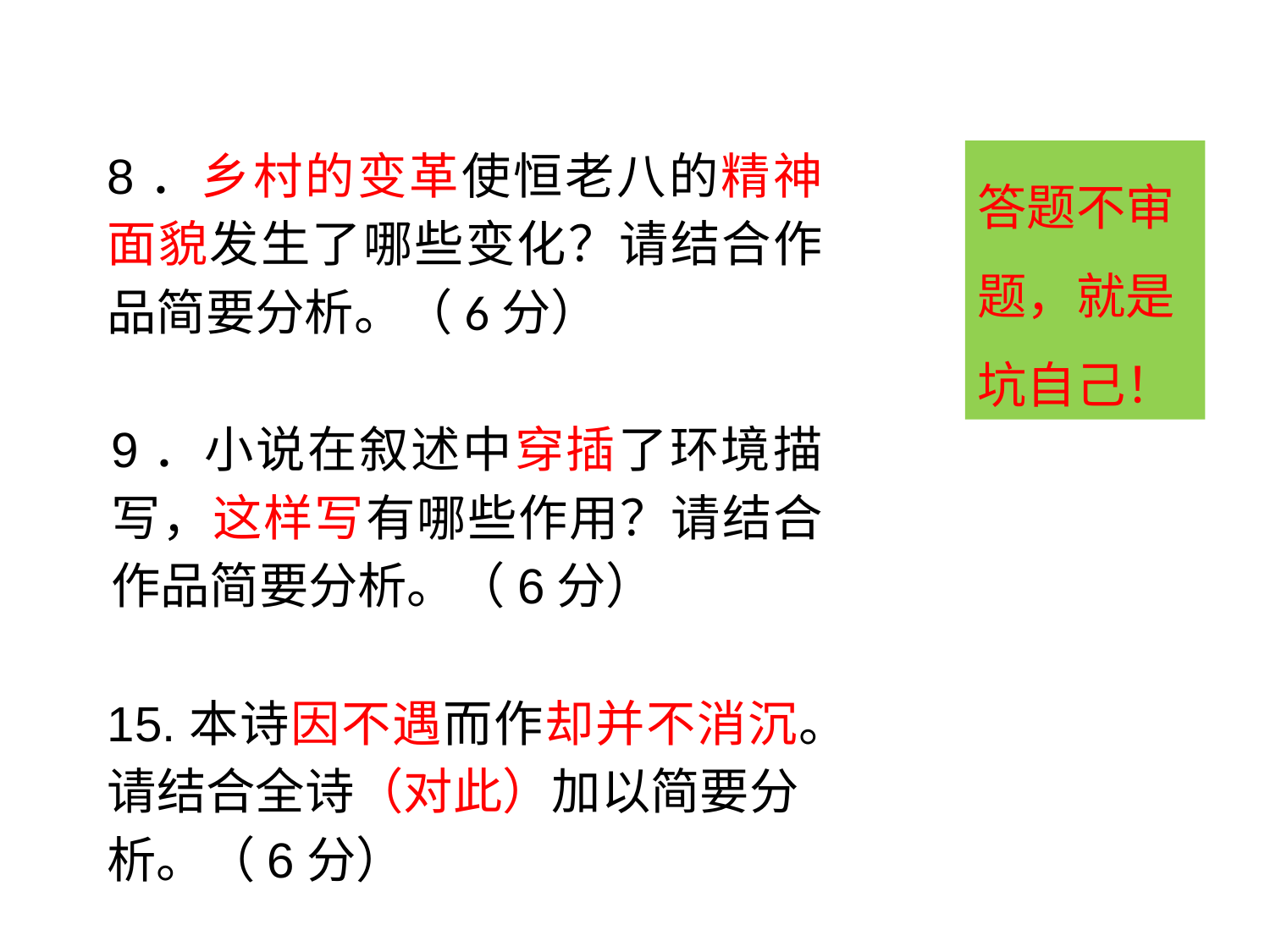

8．乡村的变革使恒老八的精神面貌发生了哪些变化？请结合作品简要分析。（6分）
答题不审题，就是坑自己！
9．小说在叙述中穿插了环境描写，这样写有哪些作用？请结合作品简要分析。（6分）
15.本诗因不遇而作却并不消沉。请结合全诗（对此）加以简要分析。（6分）